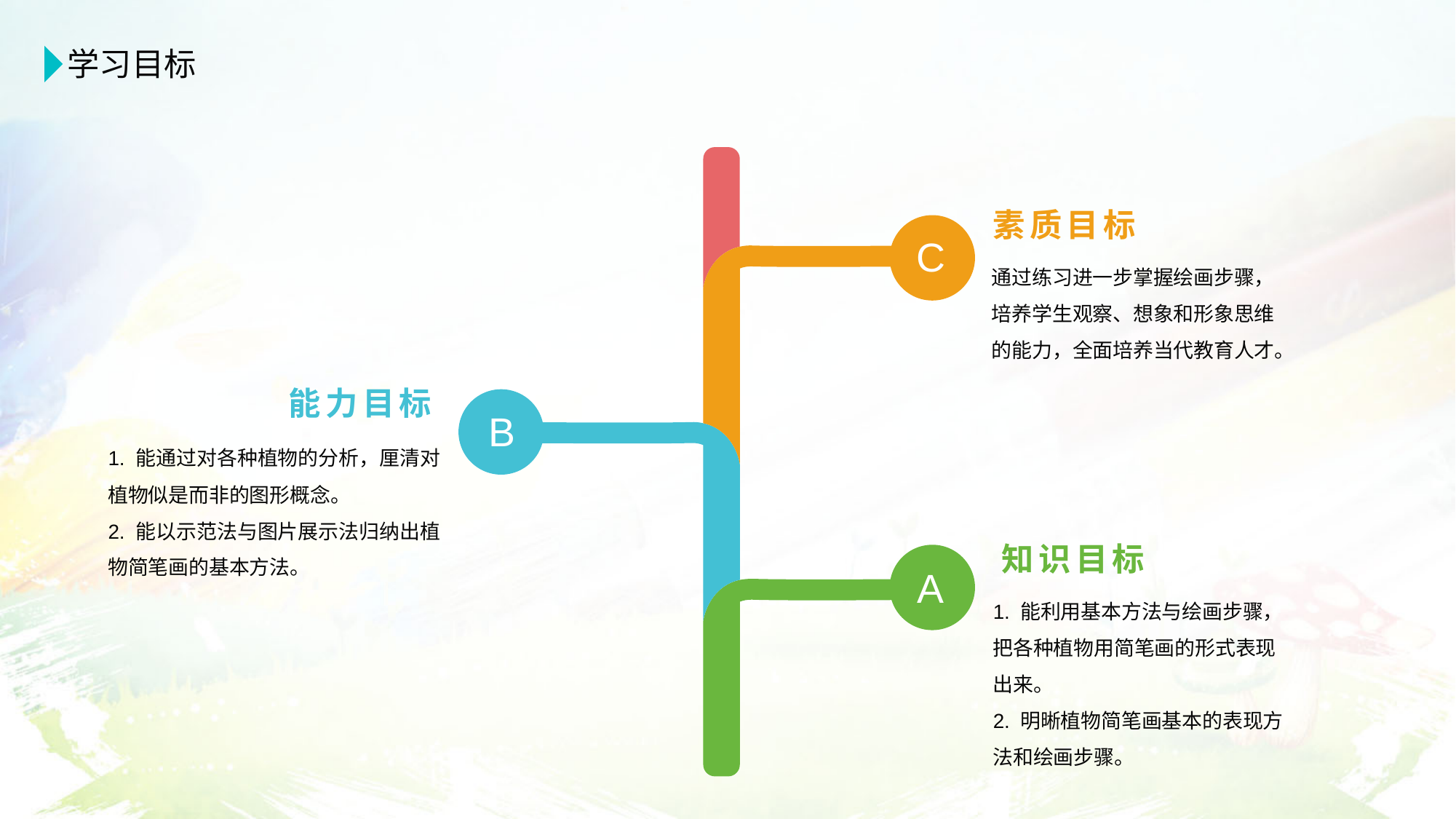

学习目标

素质目标

C

通过练习进一步掌握绘画步骤，培养学生观察、想象和形象思维的能力，全面培养当代教育人才。
能力目标

B

1. 能通过对各种植物的分析，厘清对植物似是而非的图形概念。
2. 能以示范法与图片展示法归纳出植物简笔画的基本方法。

知识目标

A

1. 能利用基本方法与绘画步骤，把各种植物用简笔画的形式表现出来。
2. 明晰植物简笔画基本的表现方法和绘画步骤。